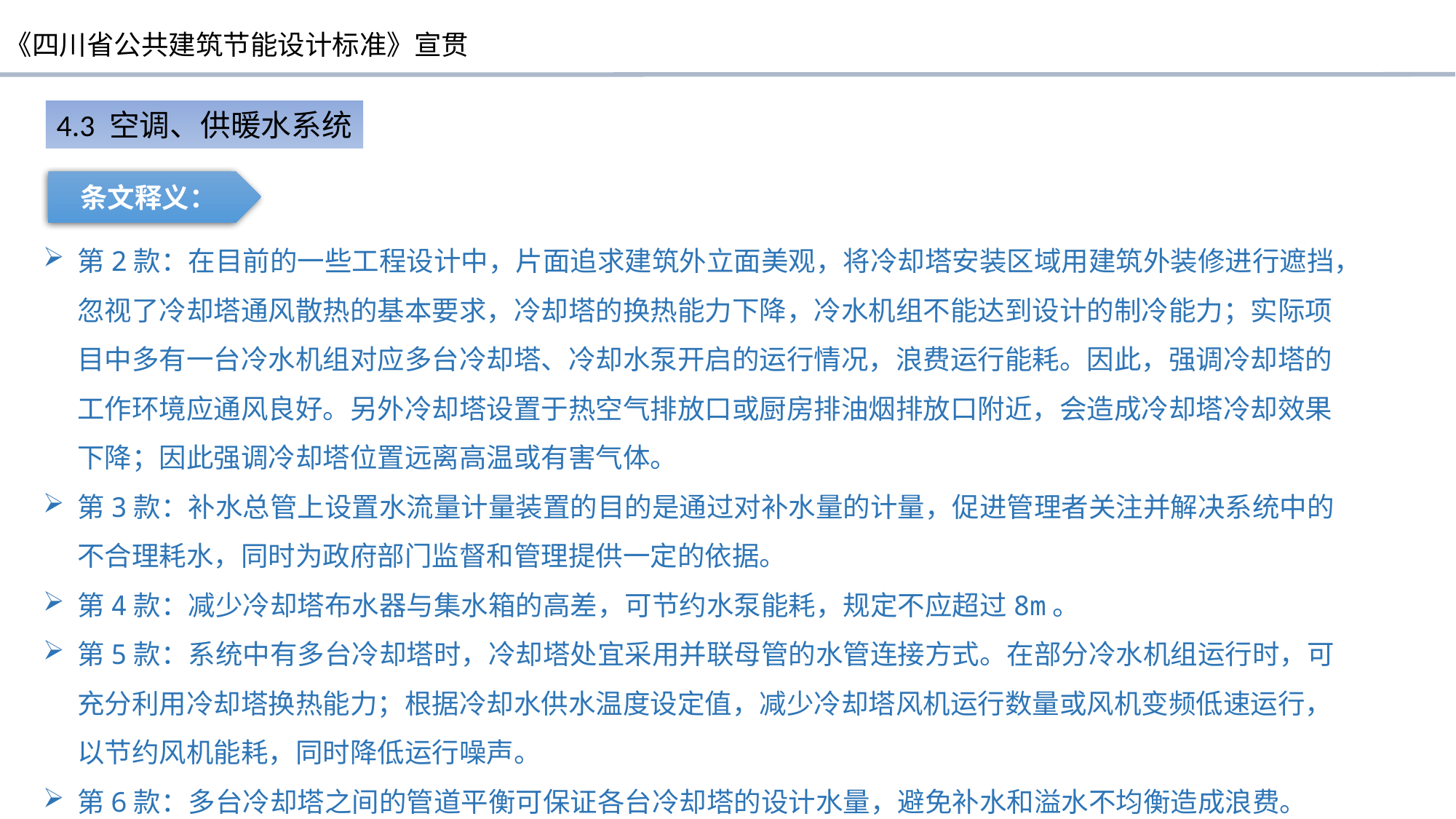

4.3 空调、供暖水系统
条文释义：
第2款：在目前的一些工程设计中，片面追求建筑外立面美观，将冷却塔安装区域用建筑外装修进行遮挡，忽视了冷却塔通风散热的基本要求，冷却塔的换热能力下降，冷水机组不能达到设计的制冷能力；实际项目中多有一台冷水机组对应多台冷却塔、冷却水泵开启的运行情况，浪费运行能耗。因此，强调冷却塔的工作环境应通风良好。另外冷却塔设置于热空气排放口或厨房排油烟排放口附近，会造成冷却塔冷却效果下降；因此强调冷却塔位置远离高温或有害气体。
第3款：补水总管上设置水流量计量装置的目的是通过对补水量的计量，促进管理者关注并解决系统中的不合理耗水，同时为政府部门监督和管理提供一定的依据。
第4款：减少冷却塔布水器与集水箱的高差，可节约水泵能耗，规定不应超过8m。
第5款：系统中有多台冷却塔时，冷却塔处宜采用并联母管的水管连接方式。在部分冷水机组运行时，可充分利用冷却塔换热能力；根据冷却水供水温度设定值，减少冷却塔风机运行数量或风机变频低速运行，以节约风机能耗，同时降低运行噪声。
第6款：多台冷却塔之间的管道平衡可保证各台冷却塔的设计水量，避免补水和溢水不均衡造成浪费。